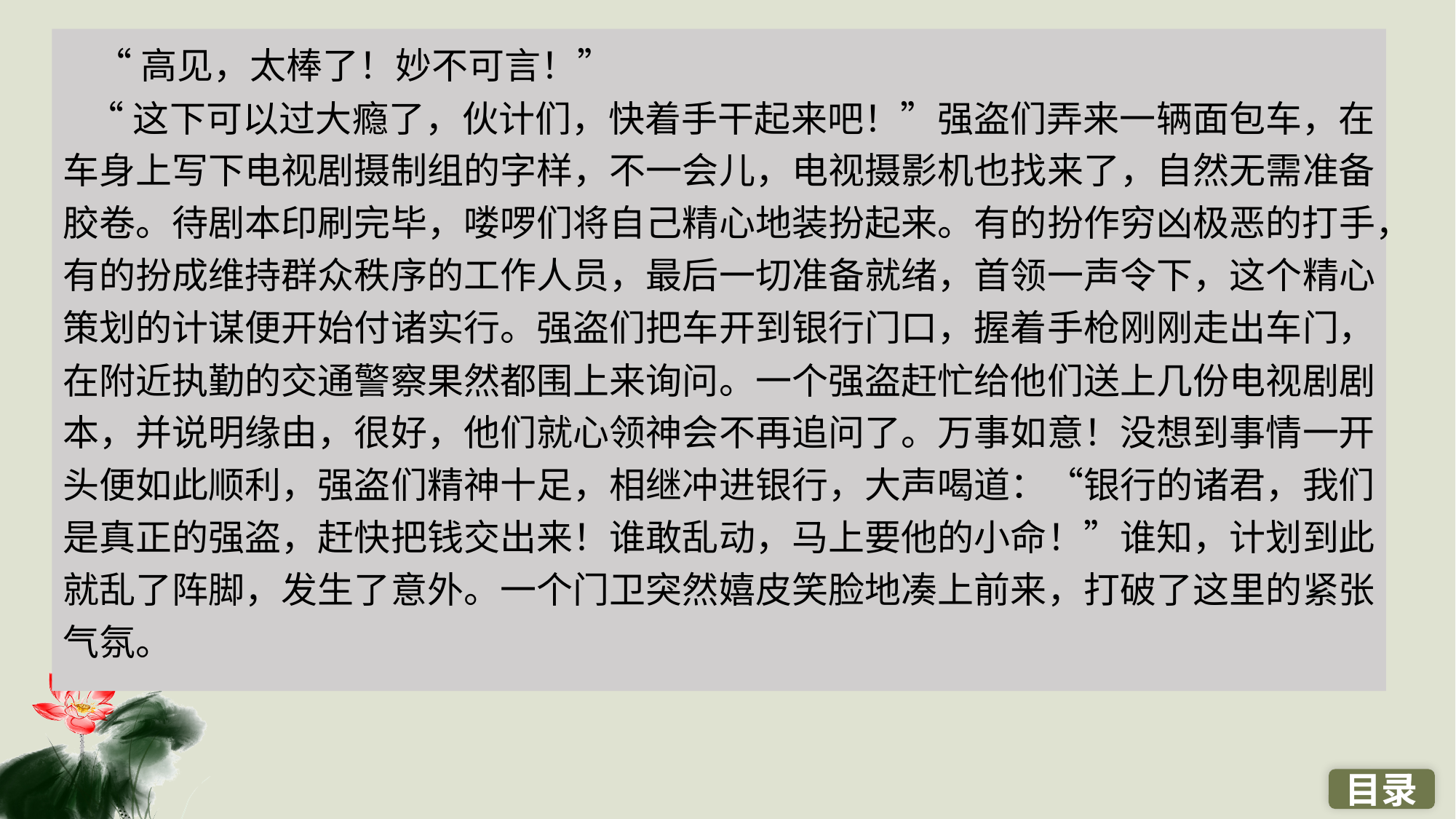

“高见，太棒了！妙不可言！”
   “这下可以过大瘾了，伙计们，快着手干起来吧！”强盗们弄来一辆面包车，在车身上写下电视剧摄制组的字样，不一会儿，电视摄影机也找来了，自然无需准备胶卷。待剧本印刷完毕，喽啰们将自己精心地装扮起来。有的扮作穷凶极恶的打手，有的扮成维持群众秩序的工作人员，最后一切准备就绪，首领一声令下，这个精心策划的计谋便开始付诸实行。强盗们把车开到银行门口，握着手枪刚刚走出车门，在附近执勤的交通警察果然都围上来询问。一个强盗赶忙给他们送上几份电视剧剧本，并说明缘由，很好，他们就心领神会不再追问了。万事如意！没想到事情一开头便如此顺利，强盗们精神十足，相继冲进银行，大声喝道：“银行的诸君，我们是真正的强盗，赶快把钱交出来！谁敢乱动，马上要他的小命！”谁知，计划到此就乱了阵脚，发生了意外。一个门卫突然嬉皮笑脸地凑上前来，打破了这里的紧张气氛。